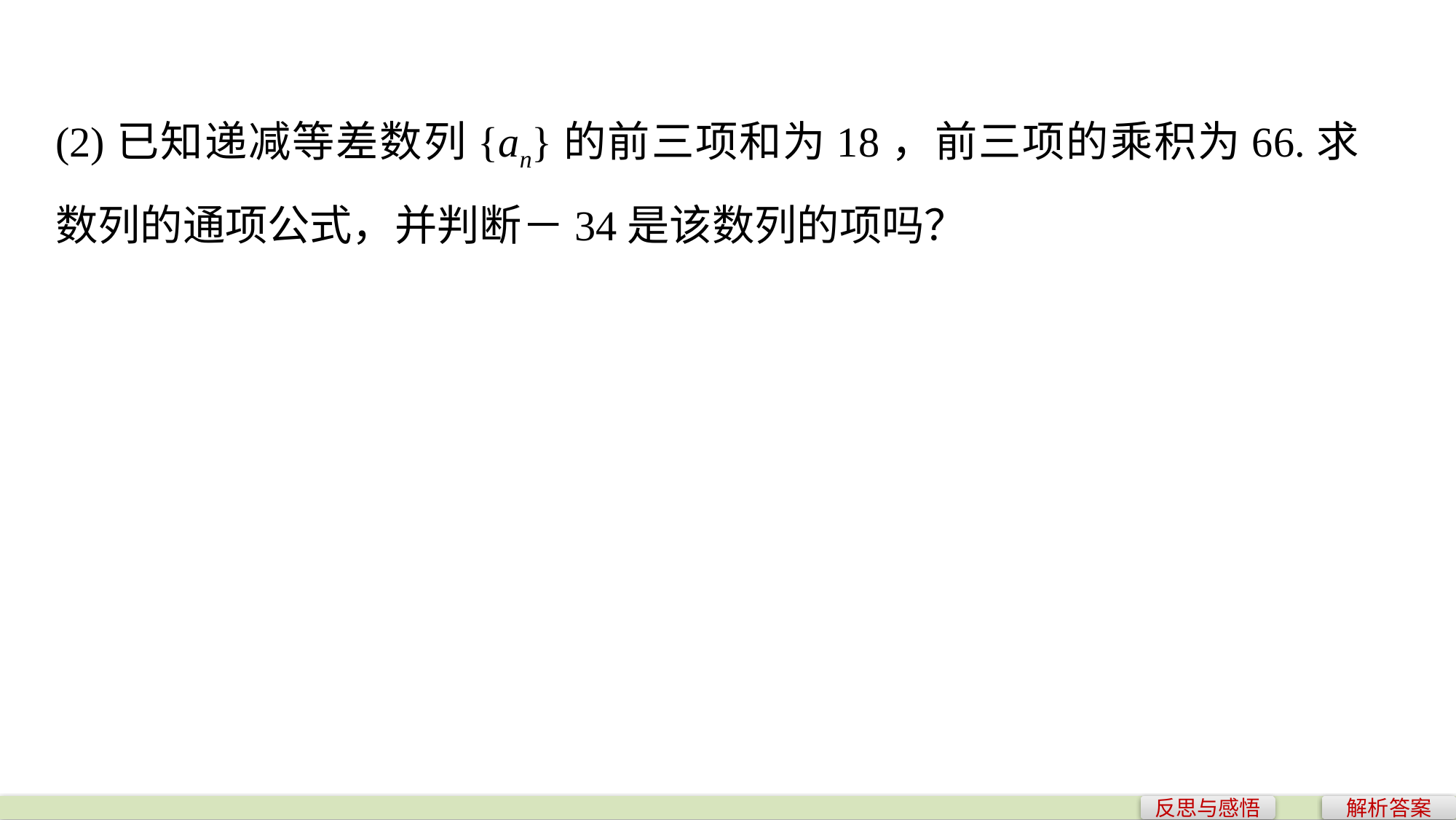

(2)已知递减等差数列{an}的前三项和为18，前三项的乘积为66.求数列的通项公式，并判断－34是该数列的项吗？
反思与感悟
解析答案